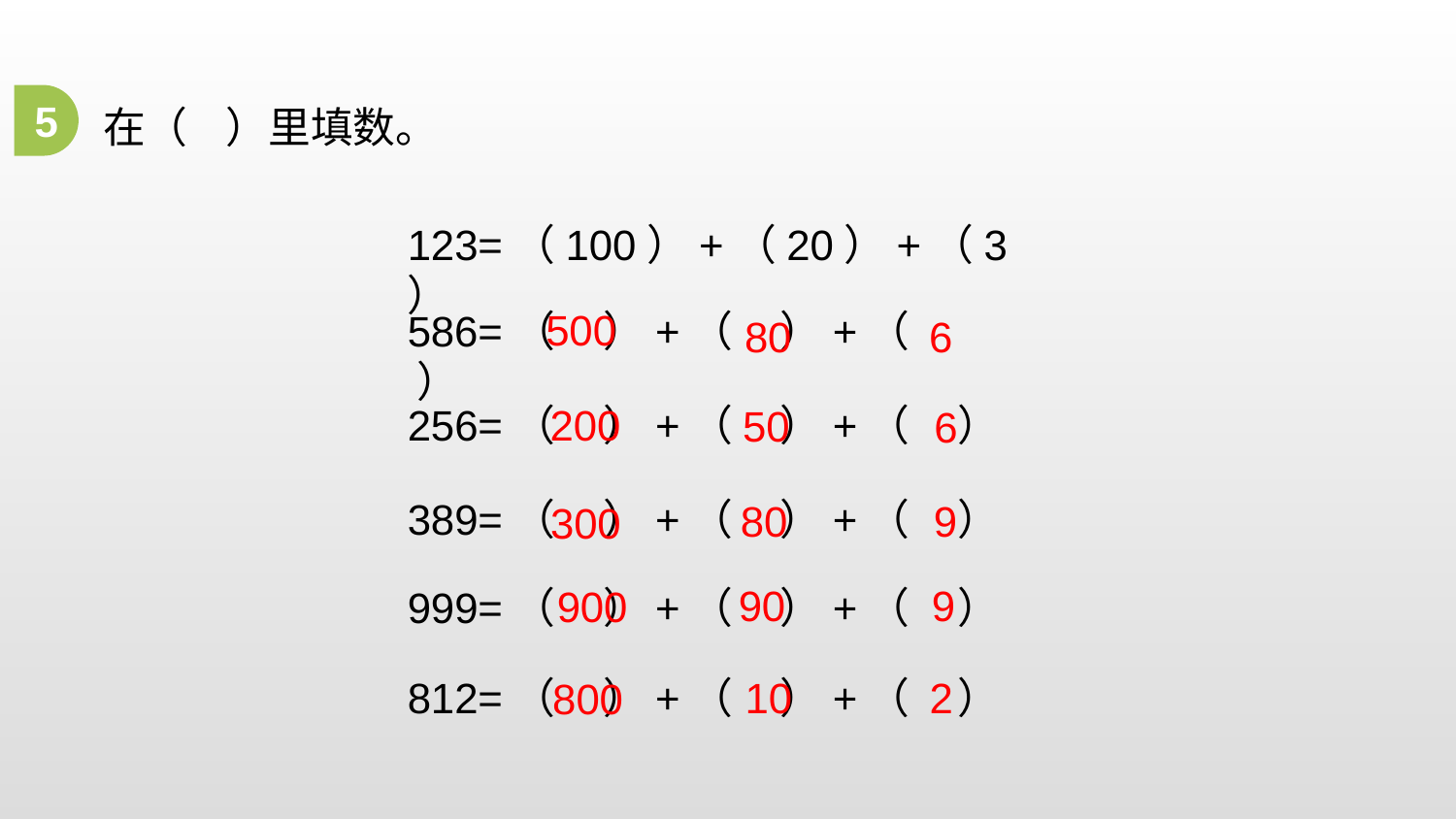

5
在（    ）里填数。
123=（100）+（20）+（3）
500
586=（     ）+（     ）+（     ）
80
6
256=（     ）+（     ）+（     ）
200
50
6
389=（     ）+（     ）+（     ）
80
9
300
90
9
900
999=（     ）+（     ）+（     ）
10
2
812=（     ）+（     ）+（     ）
800